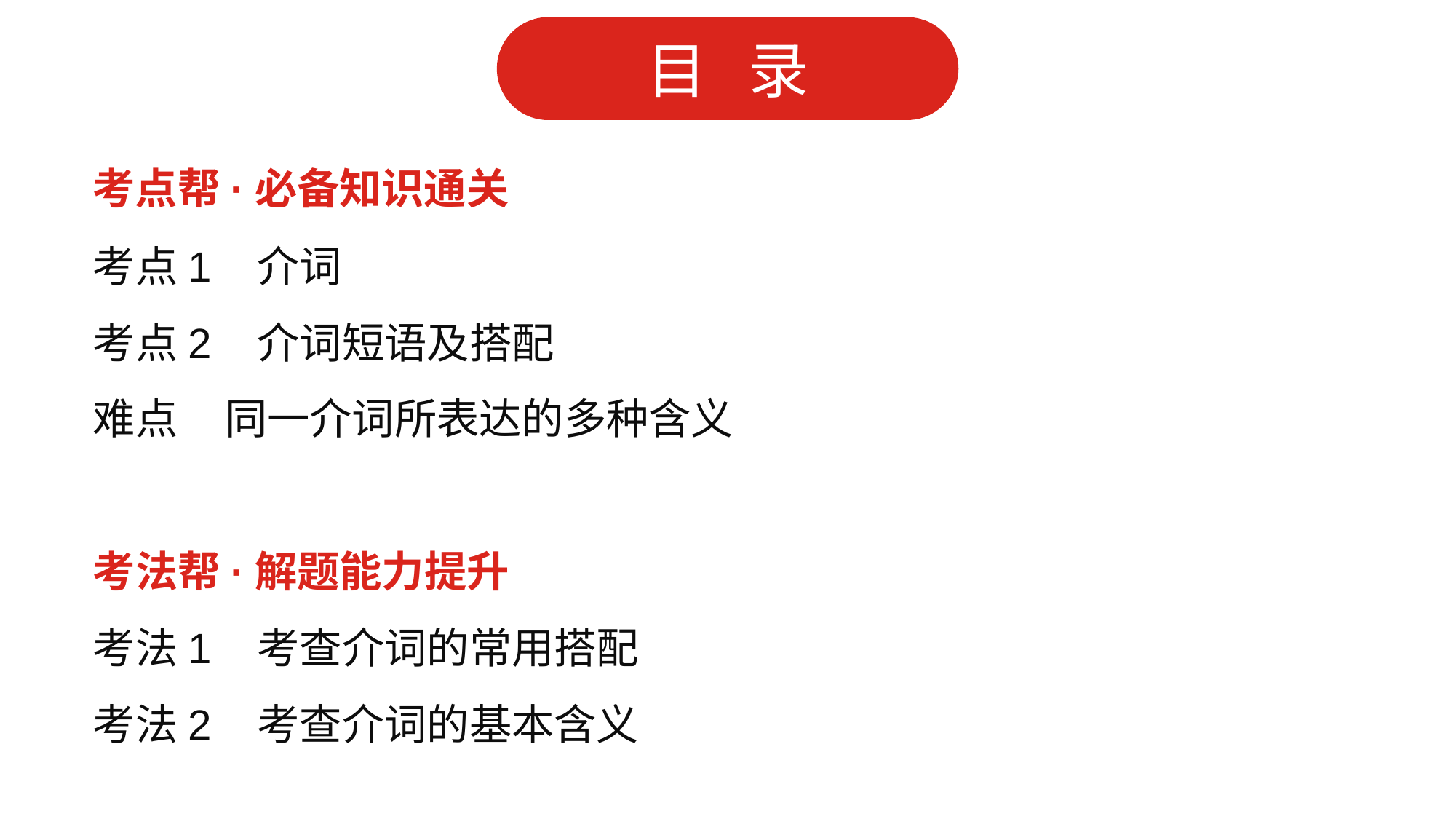

考点帮·必备知识通关
考点1   介词
考点2   介词短语及搭配
难点     同一介词所表达的多种含义

考法帮·解题能力提升
考法1   考查介词的常用搭配
考法2   考查介词的基本含义